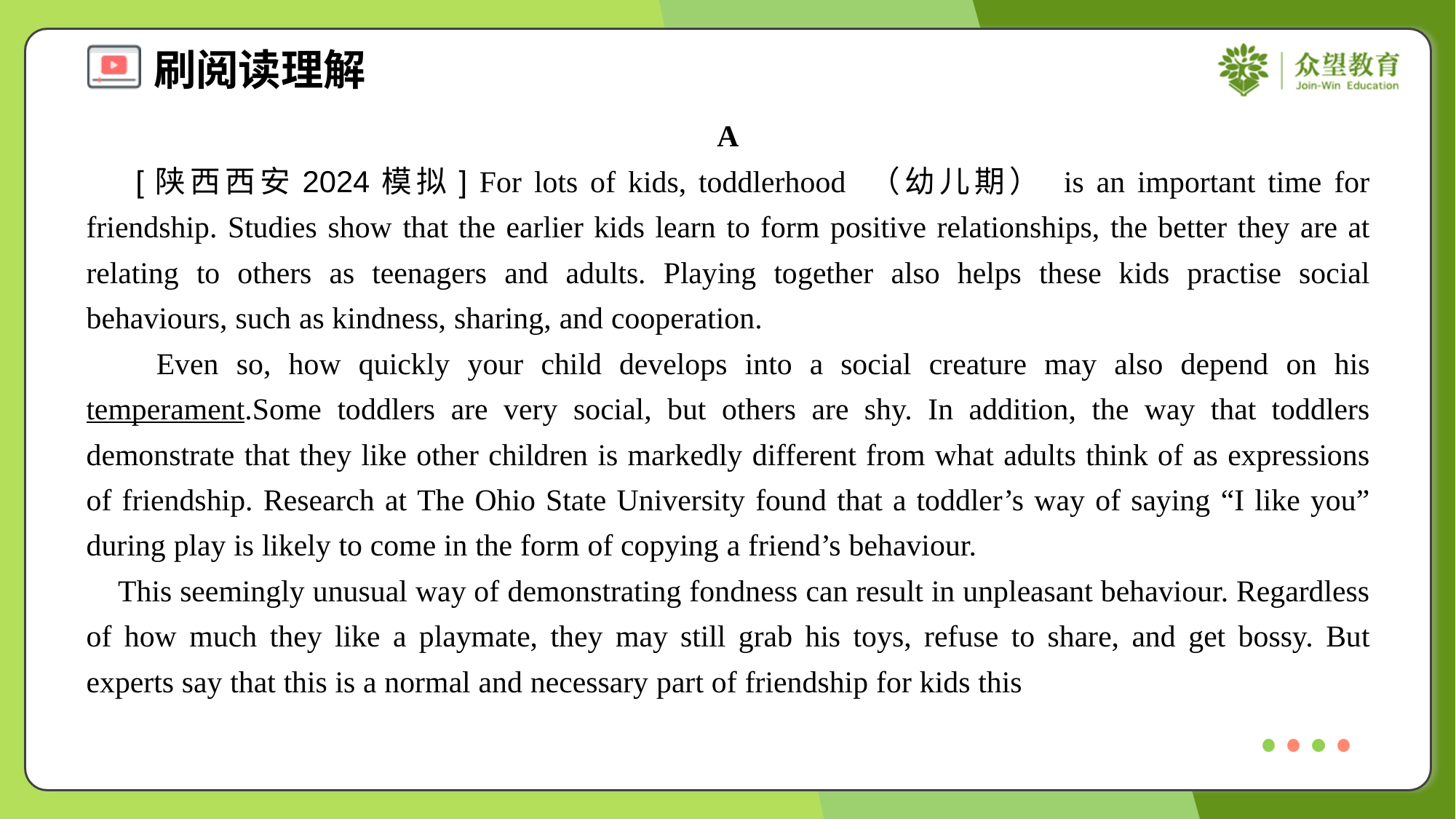

A
    [陕西西安2024模拟] For lots of kids, toddlerhood （幼儿期） is an important time for friendship. Studies show that the earlier kids learn to form positive relationships, the better they are at relating to others as teenagers and adults. Playing together also helps these kids practise social behaviours, such as kindness, sharing, and cooperation.
    Even so, how quickly your child develops into a social creature may also depend on his temperament.Some toddlers are very social, but others are shy. In addition, the way that toddlers demonstrate that they like other children is markedly different from what adults think of as expressions of friendship. Research at The Ohio State University found that a toddler’s way of saying “I like you” during play is likely to come in the form of copying a friend’s behaviour.
    This seemingly unusual way of demonstrating fondness can result in unpleasant behaviour. Regardless of how much they like a playmate, they may still grab his toys, refuse to share, and get bossy. But experts say that this is a normal and necessary part of friendship for kids this